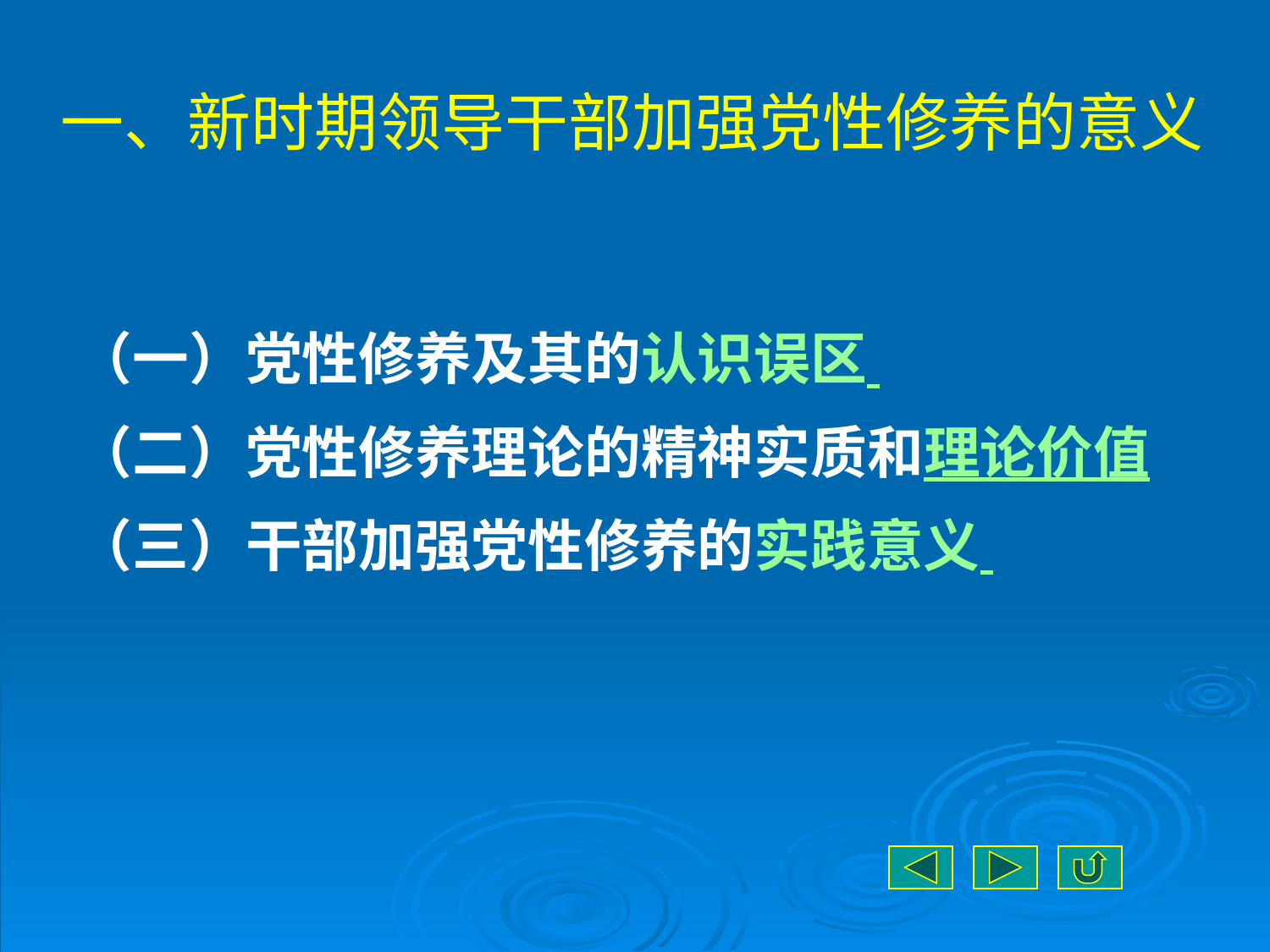

# 一、新时期领导干部加强党性修养的意义
（一）党性修养及其的认识误区
（二）党性修养理论的精神实质和理论价值
（三）干部加强党性修养的实践意义